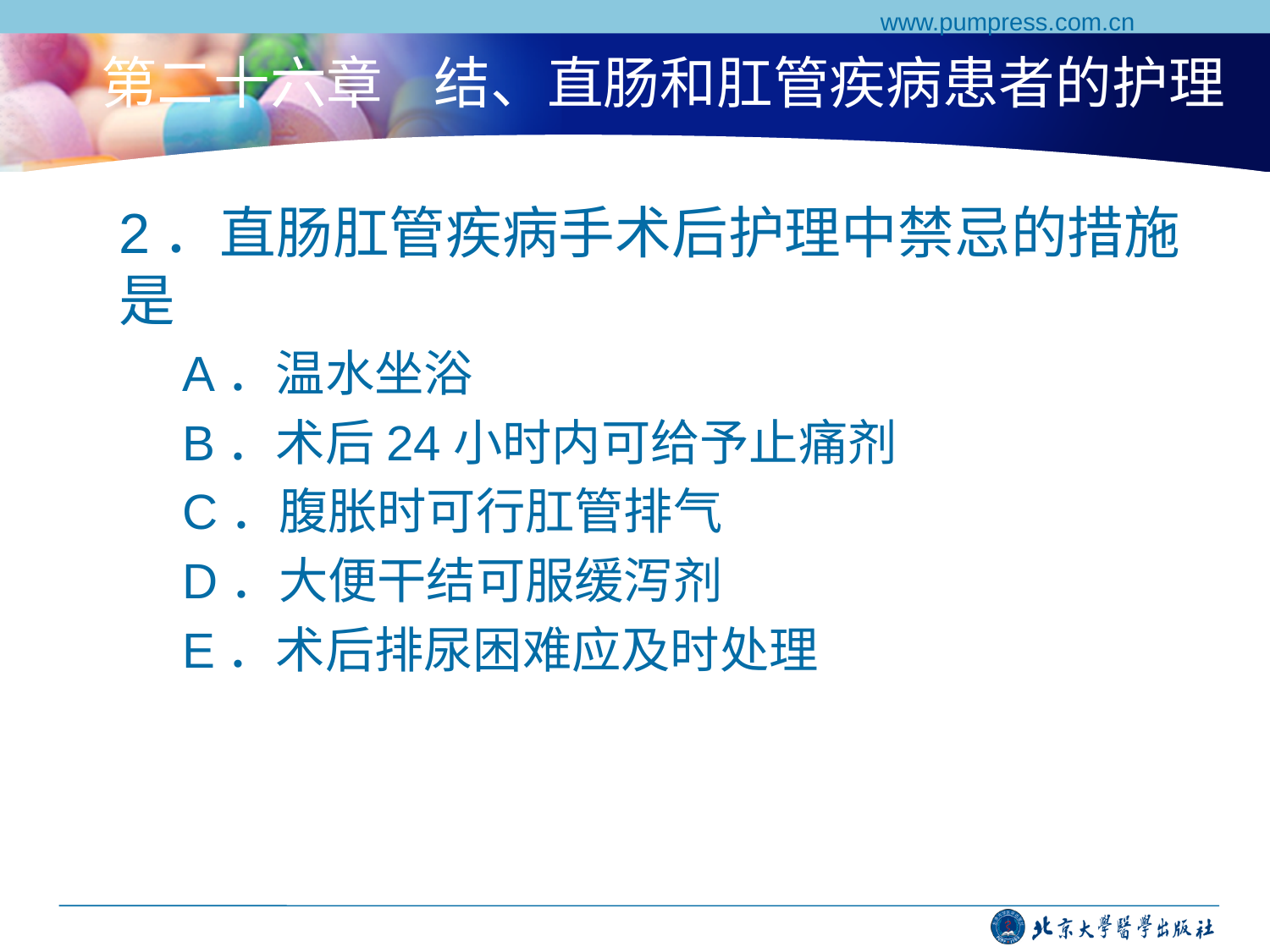

www.pumpress.com.cn
# 第二十六章    结、直肠和肛管疾病患者的护理
2．直肠肛管疾病手术后护理中禁忌的措施是
A．温水坐浴
B．术后24小时内可给予止痛剂
C．腹胀时可行肛管排气
D．大便干结可服缓泻剂
E．术后排尿困难应及时处理